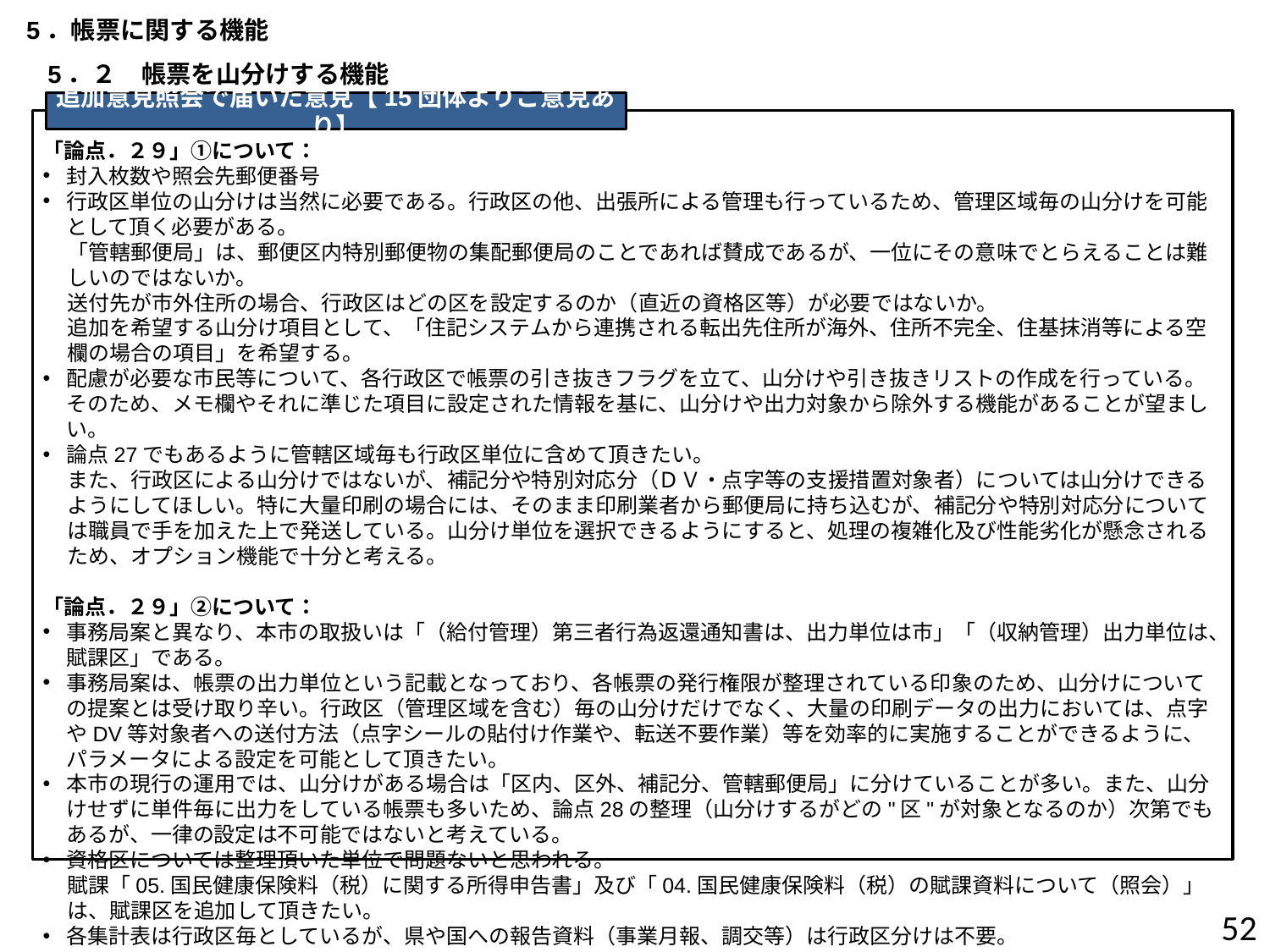

5．帳票に関する機能
5．２　帳票を山分けする機能
追加意見照会で届いた意見【15団体よりご意見あり】

「論点．２９」①について：
封入枚数や照会先郵便番号
行政区単位の山分けは当然に必要である。行政区の他、出張所による管理も行っているため、管理区域毎の山分けを可能として頂く必要がある。
「管轄郵便局」は、郵便区内特別郵便物の集配郵便局のことであれば賛成であるが、一位にその意味でとらえることは難しいのではないか。
送付先が市外住所の場合、行政区はどの区を設定するのか（直近の資格区等）が必要ではないか。
追加を希望する山分け項目として、「住記システムから連携される転出先住所が海外、住所不完全、住基抹消等による空欄の場合の項目」を希望する。
配慮が必要な市民等について、各行政区で帳票の引き抜きフラグを立て、山分けや引き抜きリストの作成を行っている。そのため、メモ欄やそれに準じた項目に設定された情報を基に、山分けや出力対象から除外する機能があることが望ましい。
論点27でもあるように管轄区域毎も行政区単位に含めて頂きたい。
また、行政区による山分けではないが、補記分や特別対応分（ＤＶ・点字等の支援措置対象者）については山分けできるようにしてほしい。特に大量印刷の場合には、そのまま印刷業者から郵便局に持ち込むが、補記分や特別対応分については職員で手を加えた上で発送している。山分け単位を選択できるようにすると、処理の複雑化及び性能劣化が懸念されるため、オプション機能で十分と考える。

「論点．２９」②について：
事務局案と異なり、本市の取扱いは「（給付管理）第三者行為返還通知書は、出力単位は市」「（収納管理）出力単位は、賦課区」である。
事務局案は、帳票の出力単位という記載となっており、各帳票の発行権限が整理されている印象のため、山分けについての提案とは受け取り辛い。行政区（管理区域を含む）毎の山分けだけでなく、大量の印刷データの出力においては、点字やDV等対象者への送付方法（点字シールの貼付け作業や、転送不要作業）等を効率的に実施することができるように、パラメータによる設定を可能として頂きたい。
本市の現行の運用では、山分けがある場合は「区内、区外、補記分、管轄郵便局」に分けていることが多い。また、山分けせずに単件毎に出力をしている帳票も多いため、論点28の整理（山分けするがどの"区"が対象となるのか）次第でもあるが、一律の設定は不可能ではないと考えている。
資格区については整理頂いた単位で問題ないと思われる。
賦課「05.国民健康保険料（税）に関する所得申告書」及び「04.国民健康保険料（税）の賦課資料について（照会）」は、賦課区を追加して頂きたい。
各集計表は行政区毎としているが、県や国への報告資料（事業月報、調交等）は行政区分けは不要。

52